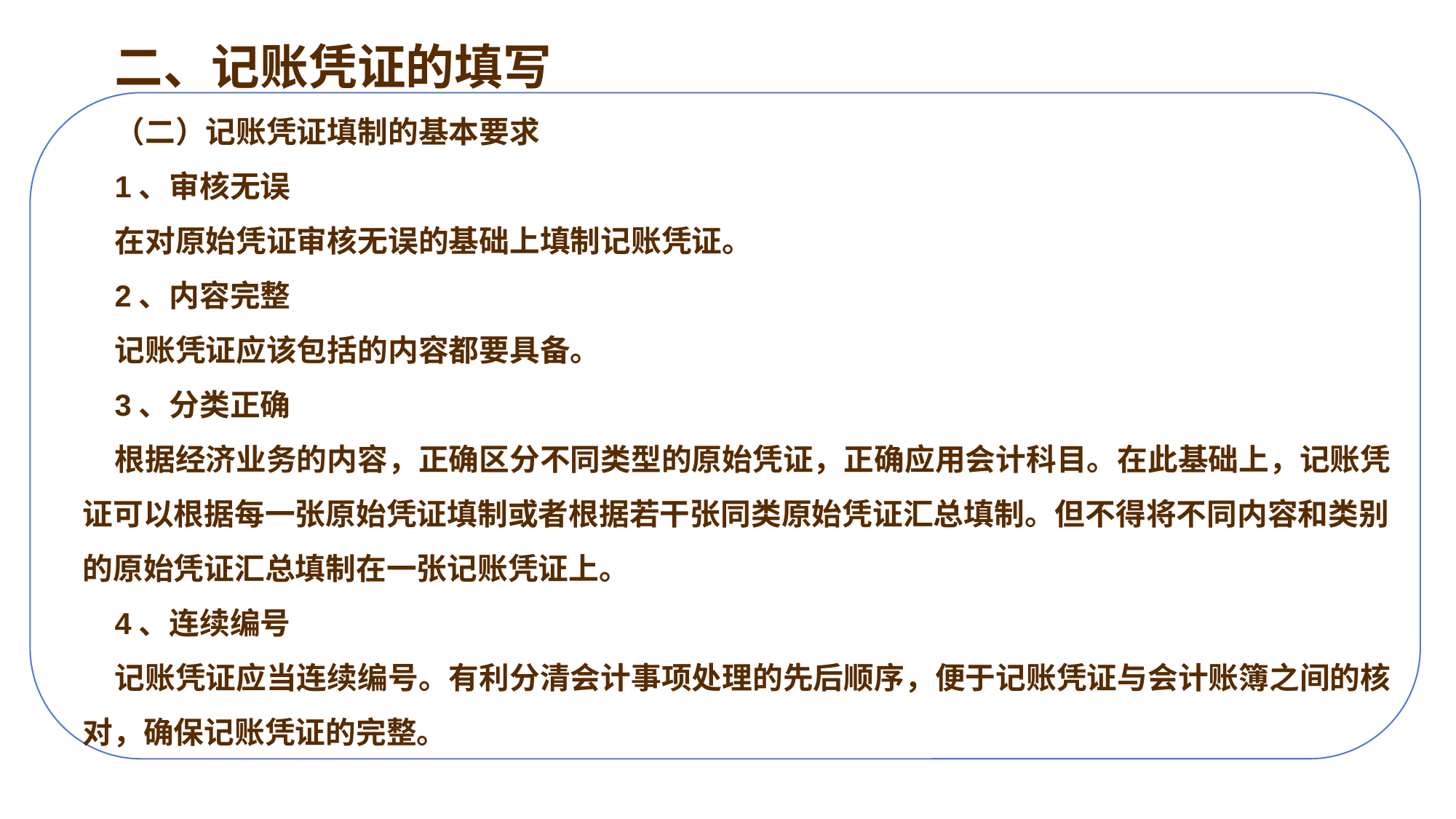

二、记账凭证的填写
（二）记账凭证填制的基本要求
1、审核无误
在对原始凭证审核无误的基础上填制记账凭证。
2、内容完整
记账凭证应该包括的内容都要具备。
3、分类正确
根据经济业务的内容，正确区分不同类型的原始凭证，正确应用会计科目。在此基础上，记账凭证可以根据每一张原始凭证填制或者根据若干张同类原始凭证汇总填制。但不得将不同内容和类别的原始凭证汇总填制在一张记账凭证上。
4、连续编号
记账凭证应当连续编号。有利分清会计事项处理的先后顺序，便于记账凭证与会计账簿之间的核对，确保记账凭证的完整。